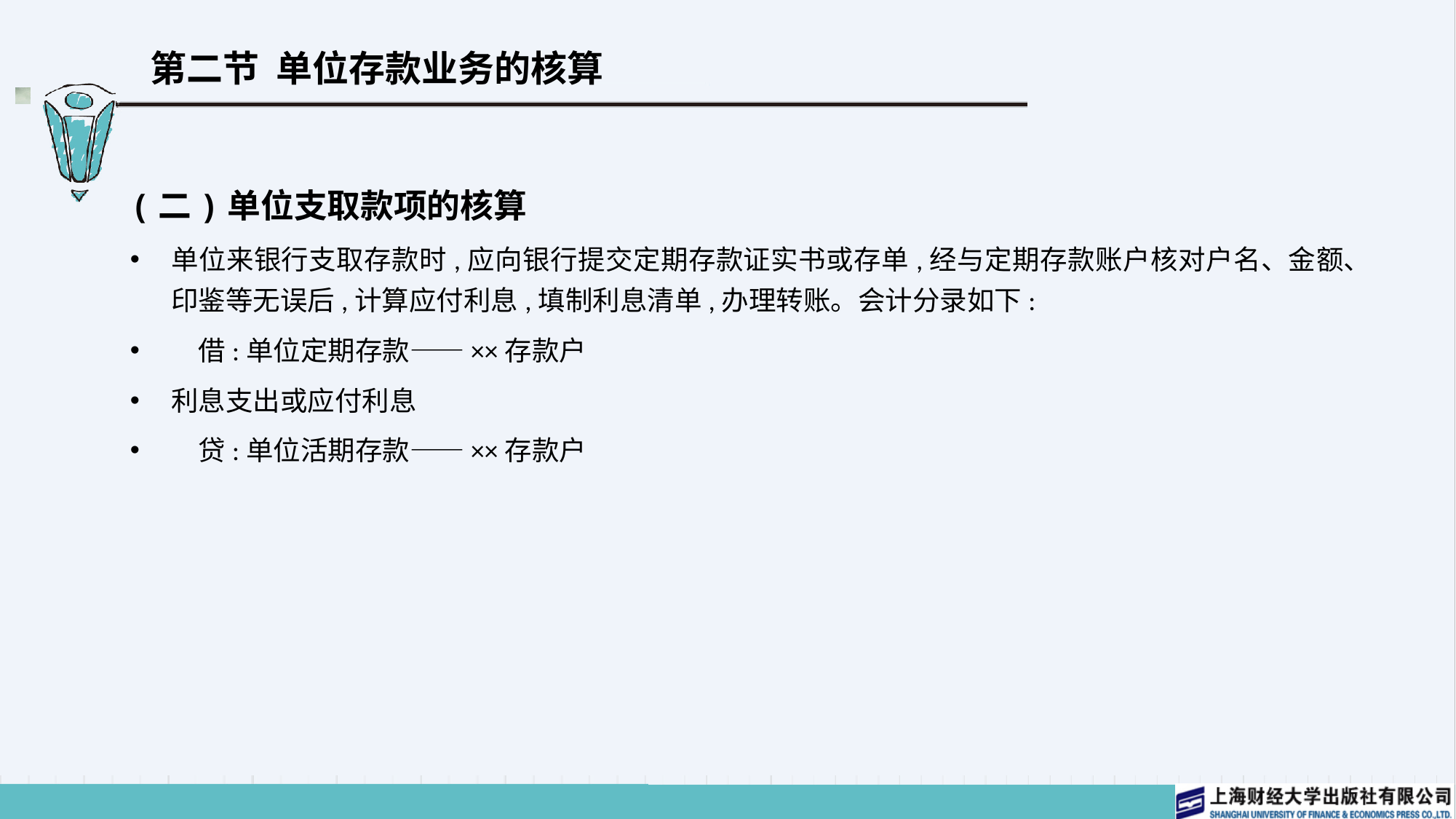

# 第二节  单位存款业务的核算
(二)单位支取款项的核算
单位来银行支取存款时,应向银行提交定期存款证实书或存单,经与定期存款账户核对户名、金额、印鉴等无误后,计算应付利息,填制利息清单,办理转账。会计分录如下:
　借:单位定期存款——××存款户
利息支出或应付利息
　贷:单位活期存款——××存款户